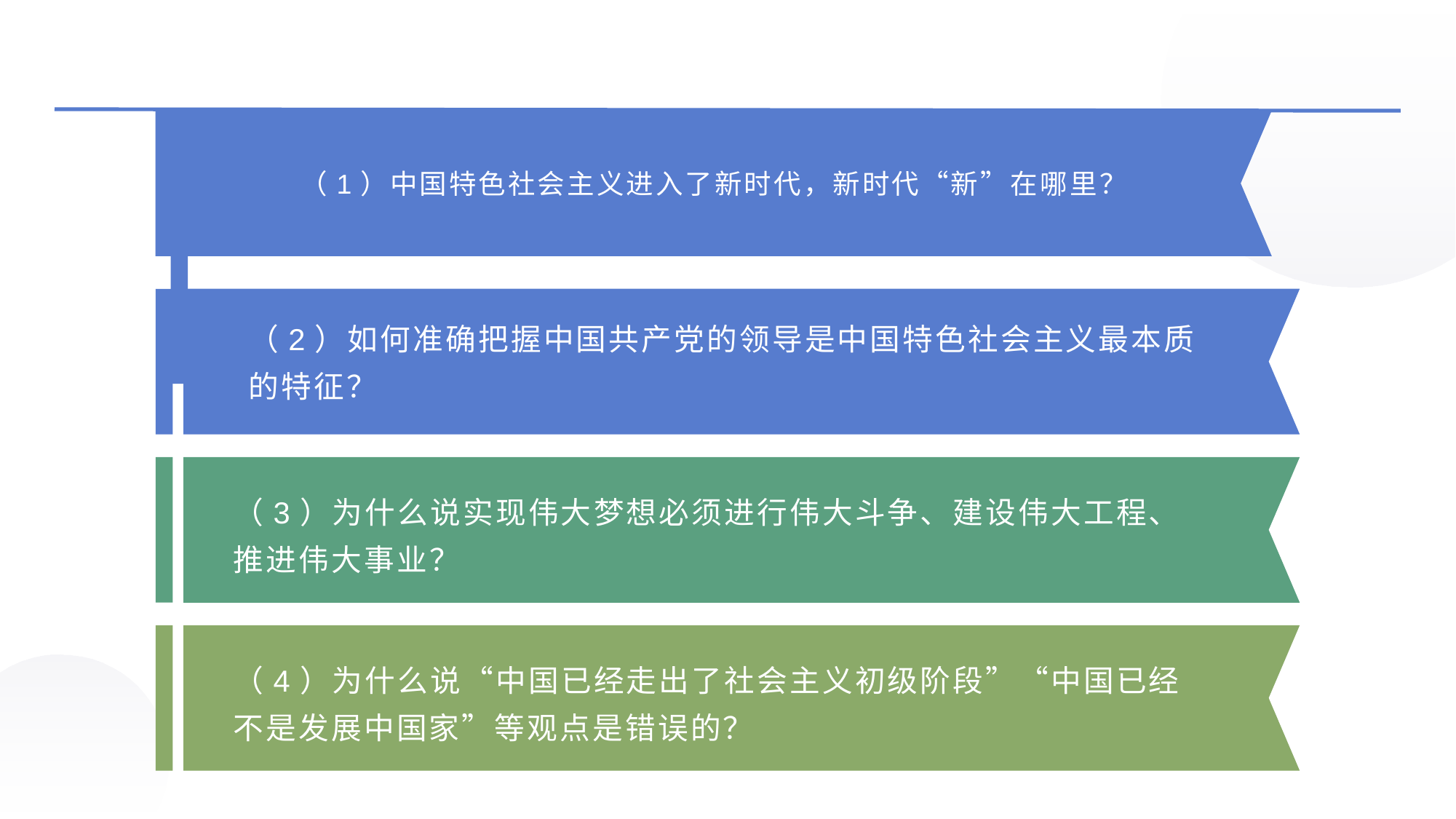

（1）中国特色社会主义进入了新时代，新时代“新”在哪里？
（2）如何准确把握中国共产党的领导是中国特色社会主义最本质的特征？

（2）如何准确把握中国共产党的领导是中国特色社会主义最本质的特征？

（3）为什么说实现伟大梦想必须进行伟大斗争、建设伟大工程、推进伟大事业？

（4）为什么说“中国已经走出了社会主义初级阶段”“中国已经不是发展中国家”等观点是错误的？